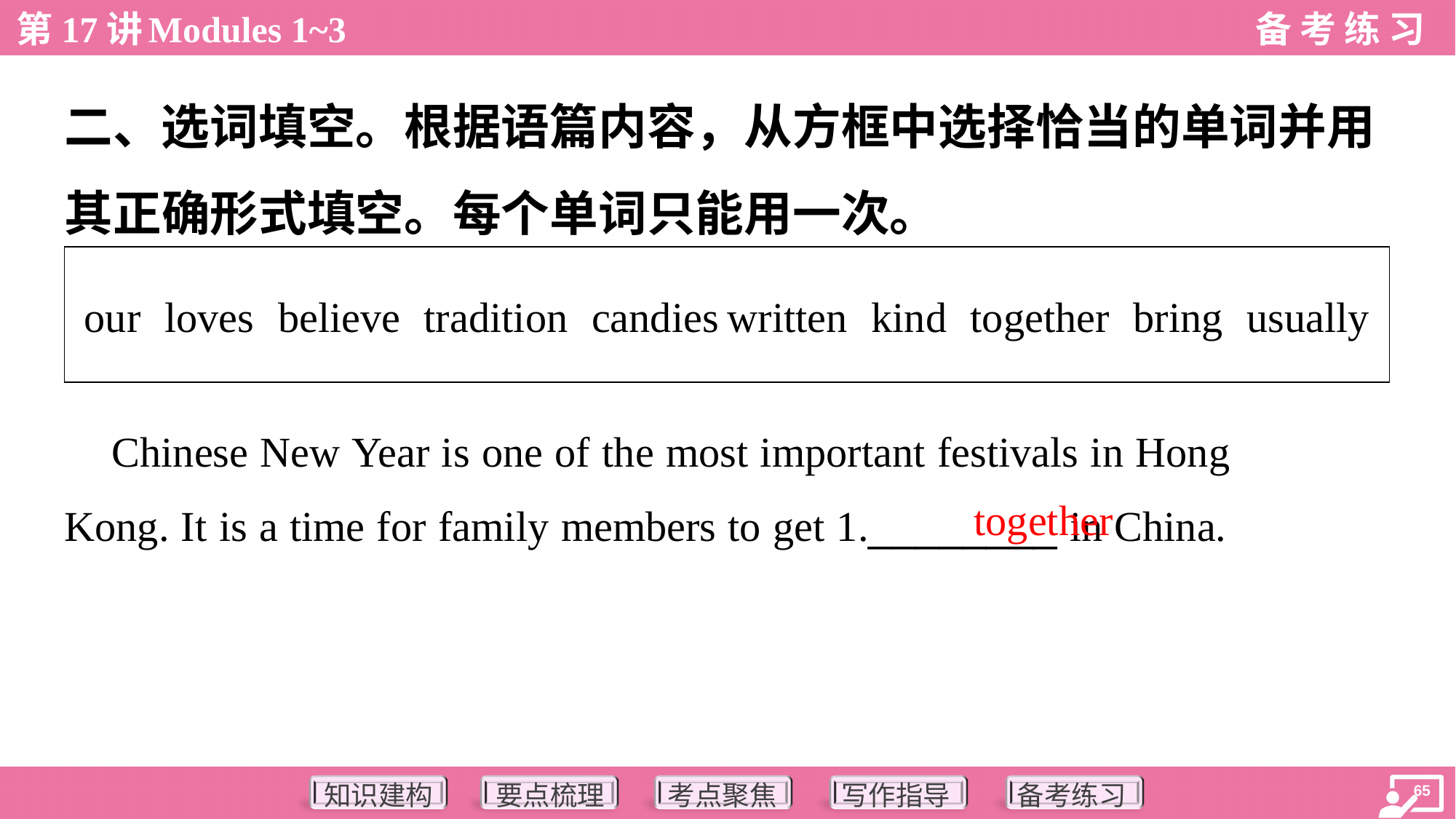

二、选词填空。根据语篇内容，从方框中选择恰当的单词并用
其正确形式填空。每个单词只能用一次。
| our loves believe tradition candies written kind together bring usually |
| --- |
    Chinese New Year is one of the most important festivals in Hong
Kong. It is a time for family members to get 1.________ in China.
together